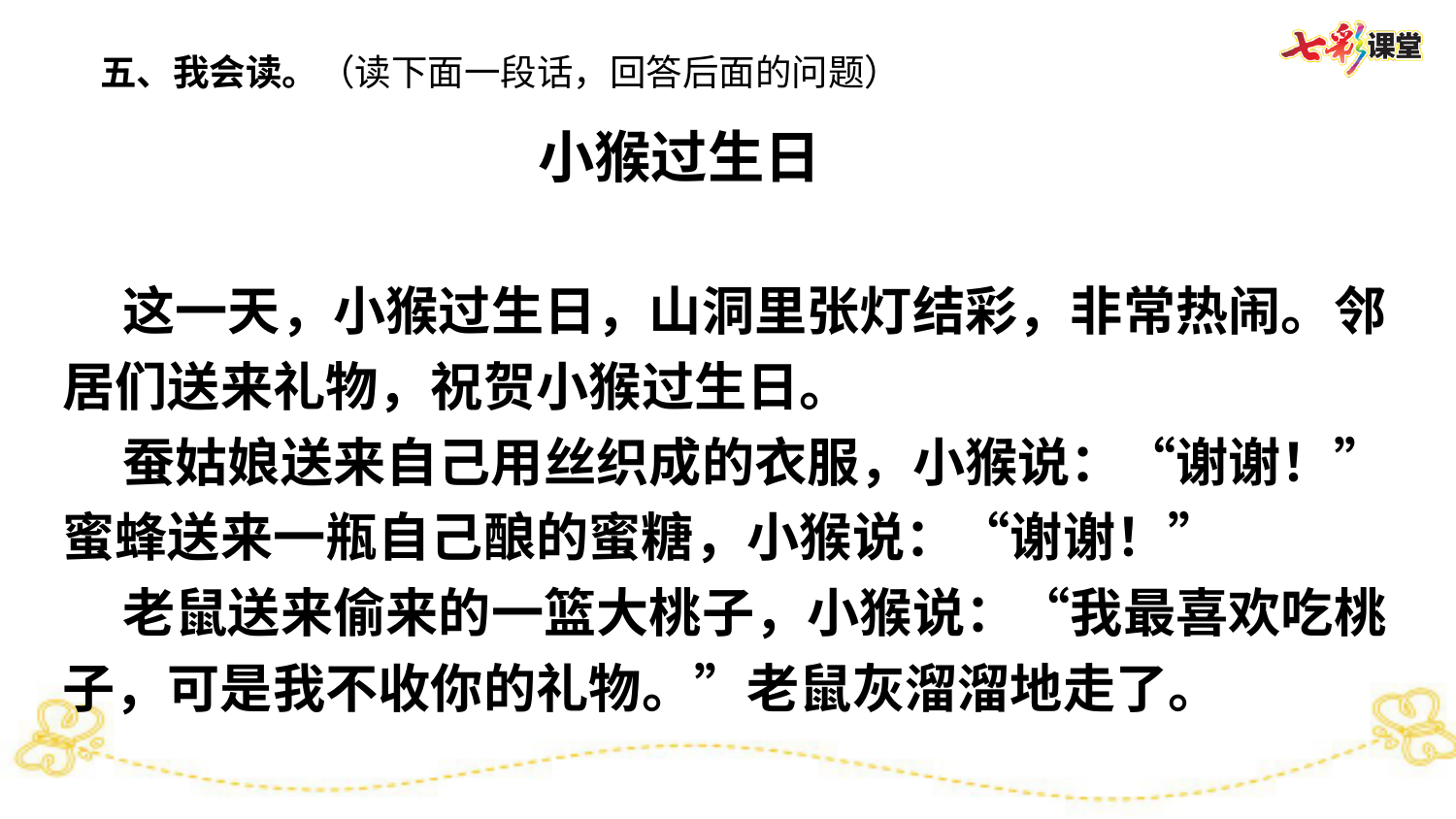

五、我会读。（读下面一段话，回答后面的问题）
小猴过生日
    这一天，小猴过生日，山洞里张灯结彩，非常热闹。邻居们送来礼物，祝贺小猴过生日。
    蚕姑娘送来自己用丝织成的衣服，小猴说：“谢谢！”蜜蜂送来一瓶自己酿的蜜糖，小猴说：“谢谢！”
    老鼠送来偷来的一篮大桃子，小猴说：“我最喜欢吃桃子，可是我不收你的礼物。”老鼠灰溜溜地走了。